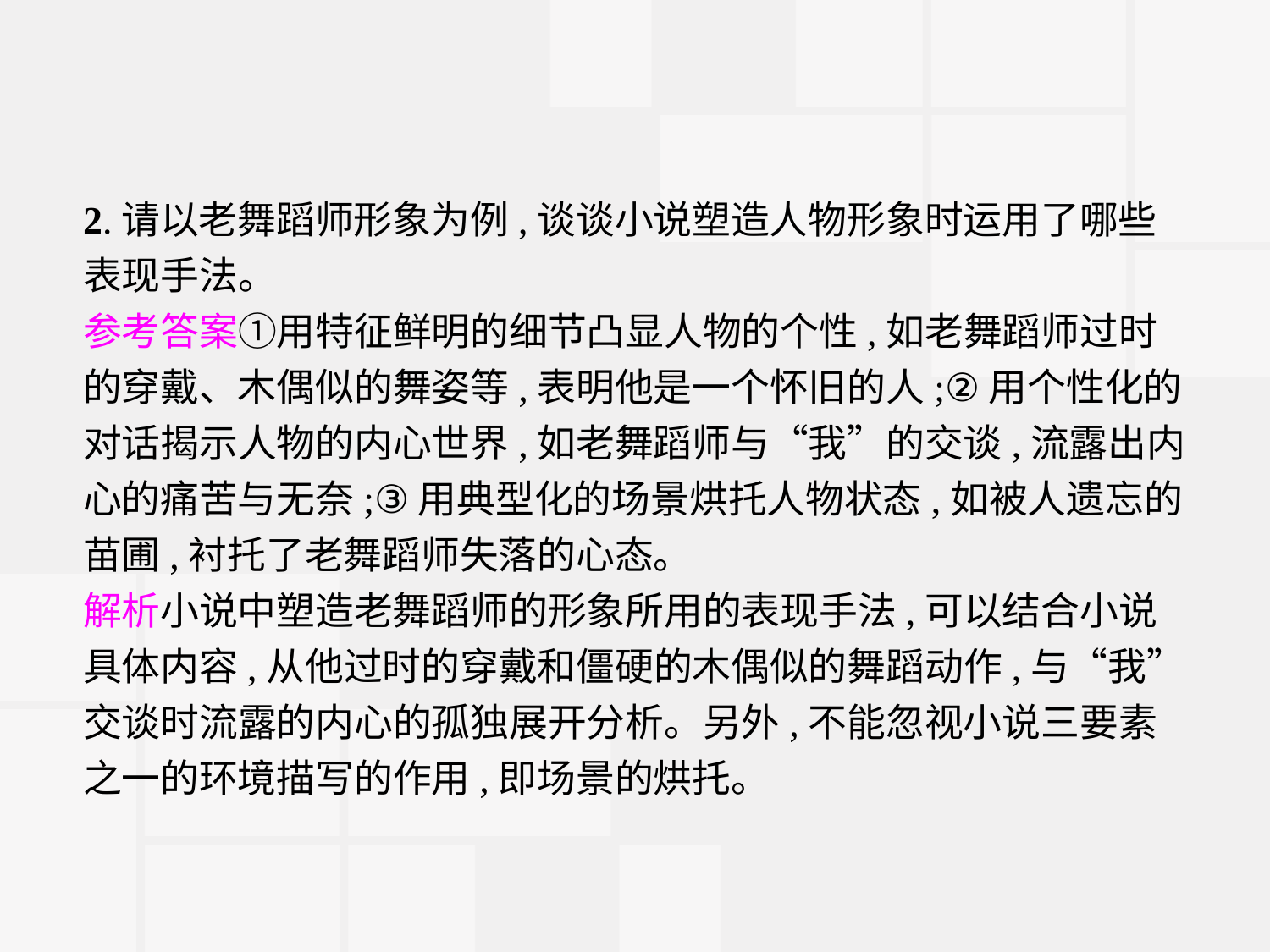

2.请以老舞蹈师形象为例,谈谈小说塑造人物形象时运用了哪些表现手法。
参考答案①用特征鲜明的细节凸显人物的个性,如老舞蹈师过时的穿戴、木偶似的舞姿等,表明他是一个怀旧的人;②用个性化的对话揭示人物的内心世界,如老舞蹈师与“我”的交谈,流露出内心的痛苦与无奈;③用典型化的场景烘托人物状态,如被人遗忘的苗圃,衬托了老舞蹈师失落的心态。
解析小说中塑造老舞蹈师的形象所用的表现手法,可以结合小说具体内容,从他过时的穿戴和僵硬的木偶似的舞蹈动作,与“我”交谈时流露的内心的孤独展开分析。另外,不能忽视小说三要素之一的环境描写的作用,即场景的烘托。